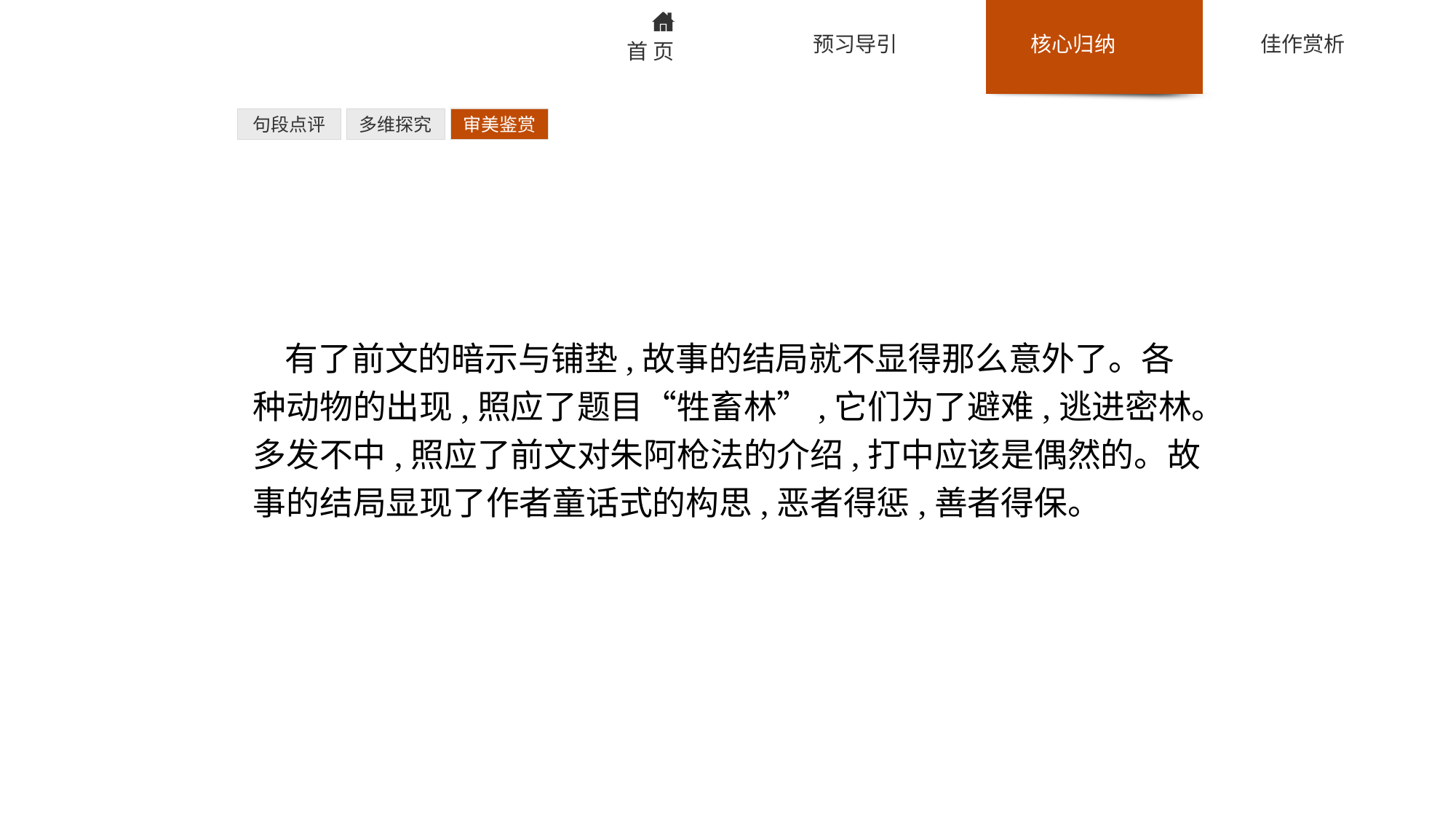

句段点评
多维探究
审美鉴赏
有了前文的暗示与铺垫,故事的结局就不显得那么意外了。各种动物的出现,照应了题目“牲畜林”,它们为了避难,逃进密林。多发不中,照应了前文对朱阿枪法的介绍,打中应该是偶然的。故事的结局显现了作者童话式的构思,恶者得惩,善者得保。